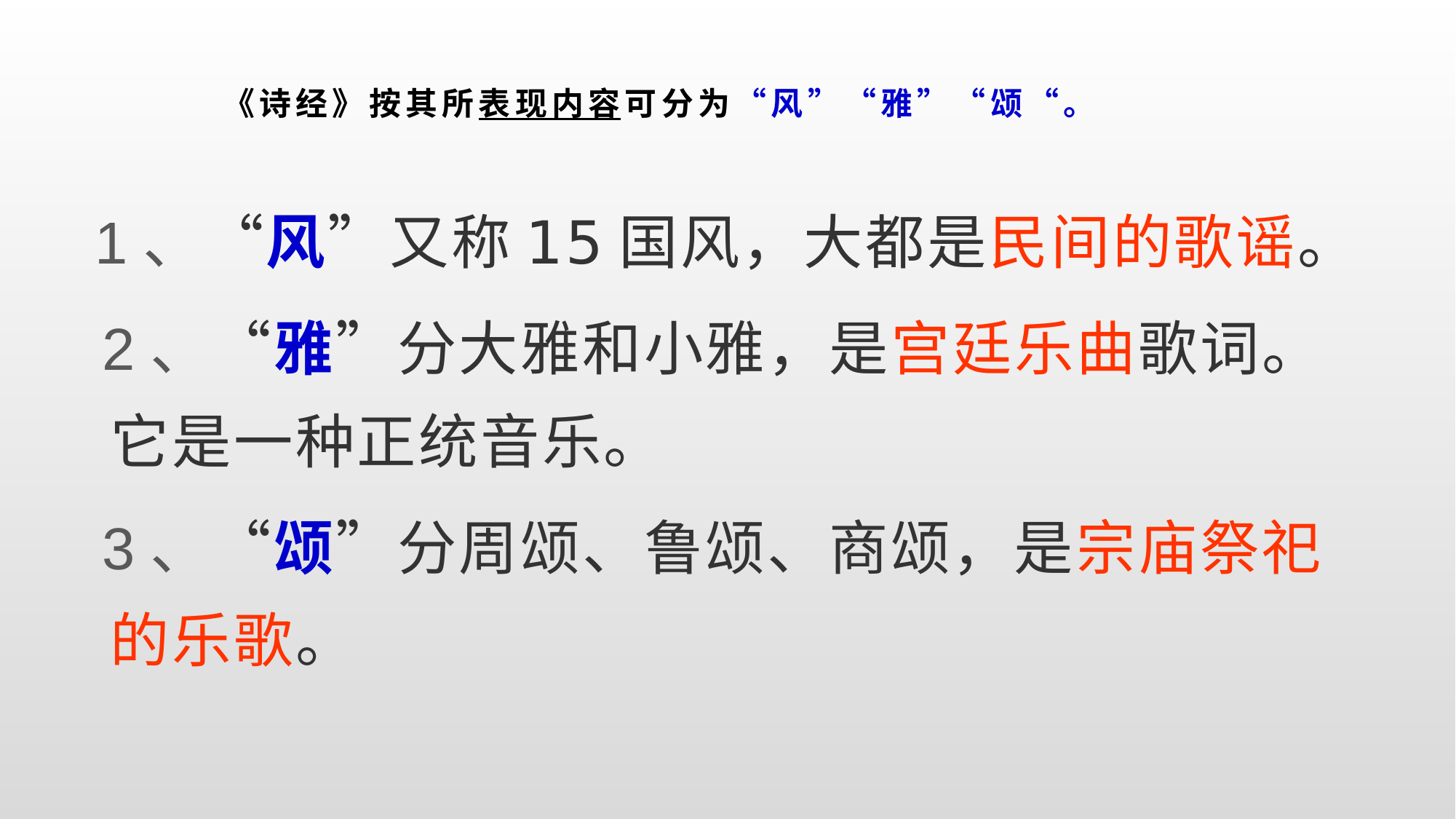

# 《诗经》按其所表现内容可分为“风”“雅”“颂“。
 1、“风”又称15国风，大都是民间的歌谣。
 2、“雅”分大雅和小雅，是宫廷乐曲歌词。它是一种正统音乐。
 3、“颂”分周颂、鲁颂、商颂，是宗庙祭祀的乐歌。